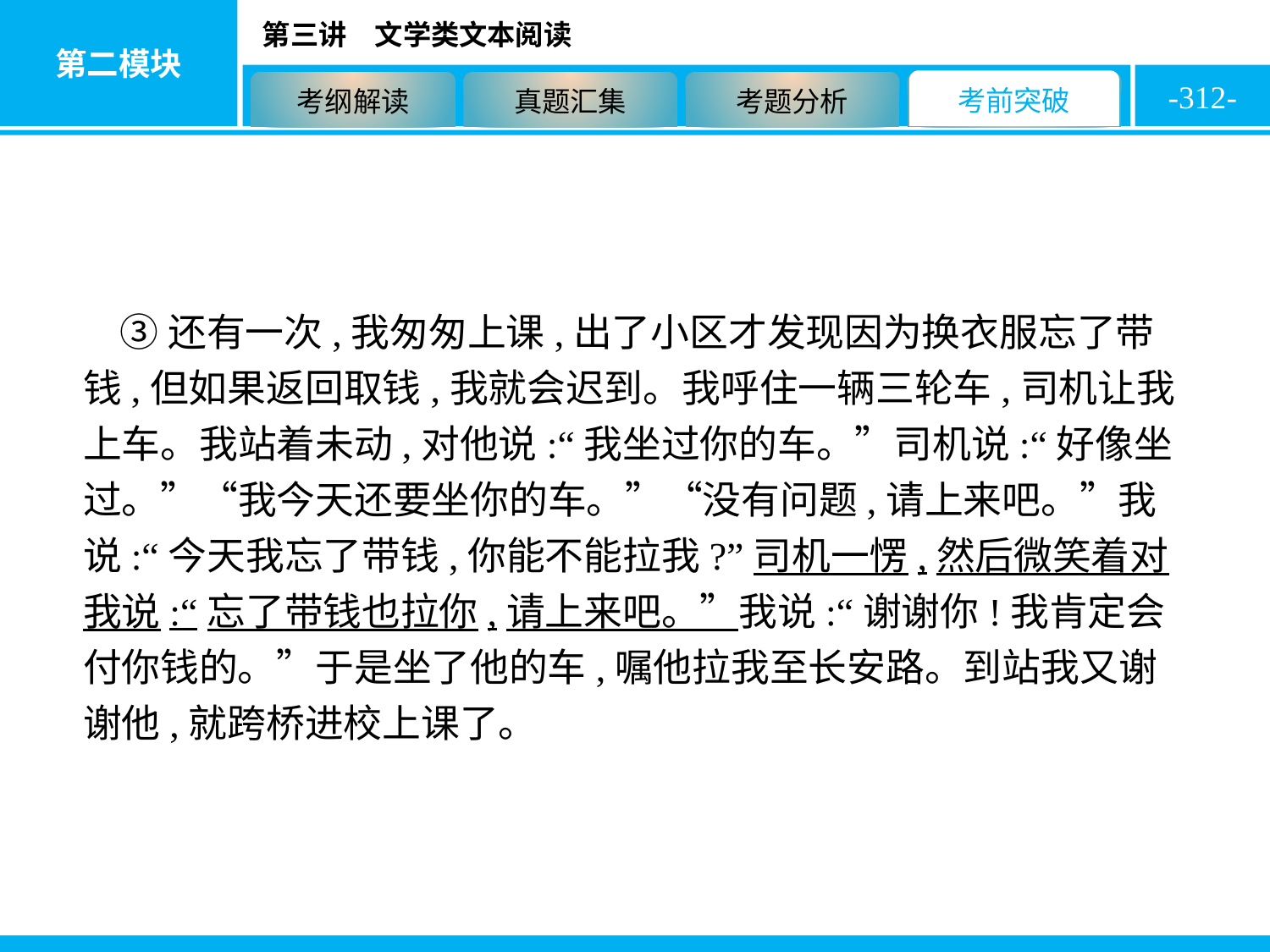

-312-
③还有一次,我匆匆上课,出了小区才发现因为换衣服忘了带钱,但如果返回取钱,我就会迟到。我呼住一辆三轮车,司机让我上车。我站着未动,对他说:“我坐过你的车。”司机说:“好像坐过。”“我今天还要坐你的车。”“没有问题,请上来吧。”我说:“今天我忘了带钱,你能不能拉我?”司机一愣,然后微笑着对我说:“忘了带钱也拉你,请上来吧。”我说:“谢谢你!我肯定会付你钱的。”于是坐了他的车,嘱他拉我至长安路。到站我又谢谢他,就跨桥进校上课了。